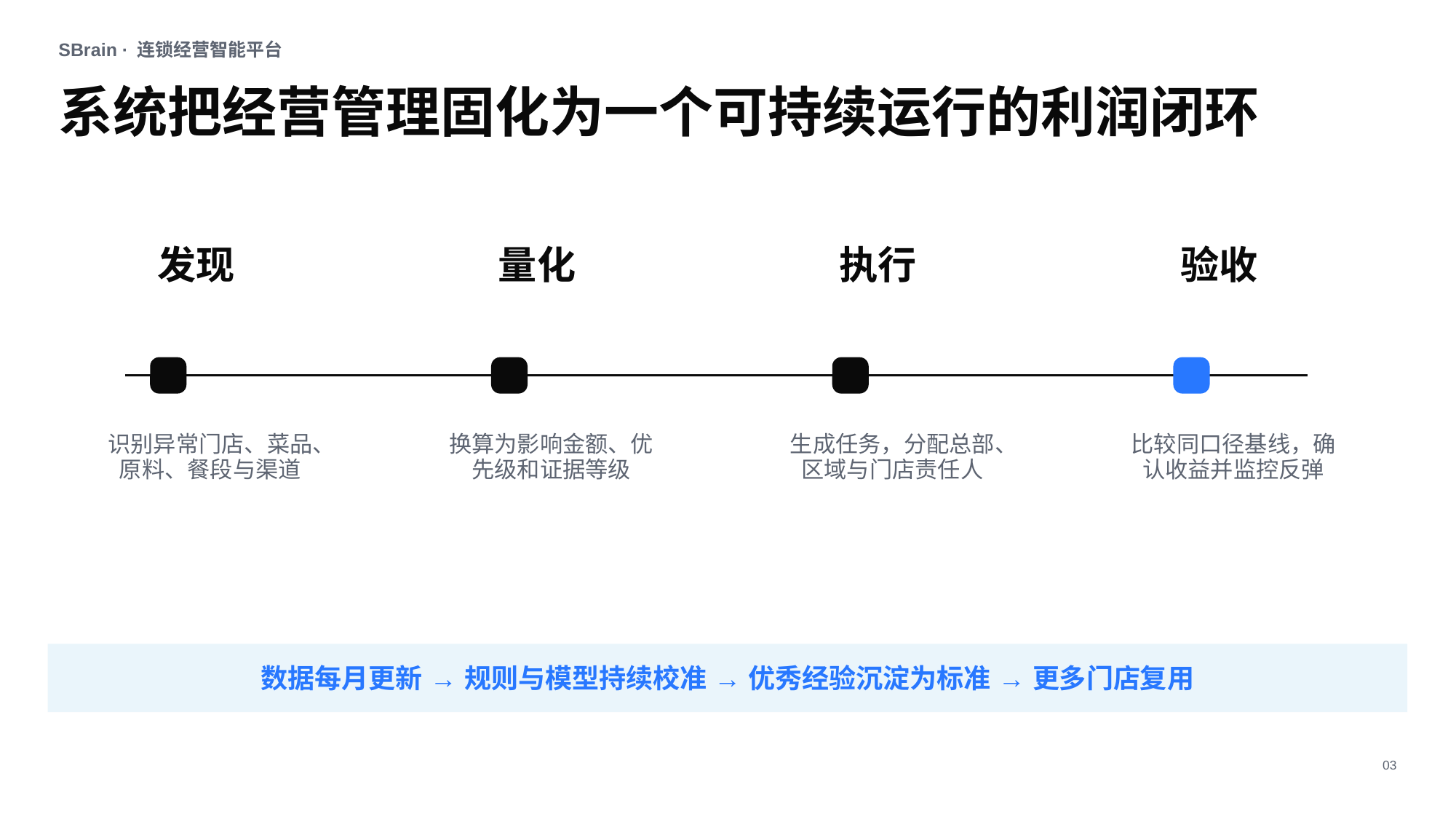

SBrain · 连锁经营智能平台
系统把经营管理固化为一个可持续运行的利润闭环
发现
量化
执行
验收

识别异常门店、菜品、原料、餐段与渠道
换算为影响金额、优先级和证据等级
生成任务，分配总部、区域与门店责任人
比较同口径基线，确认收益并监控反弹

数据每月更新 → 规则与模型持续校准 → 优秀经验沉淀为标准 → 更多门店复用
03